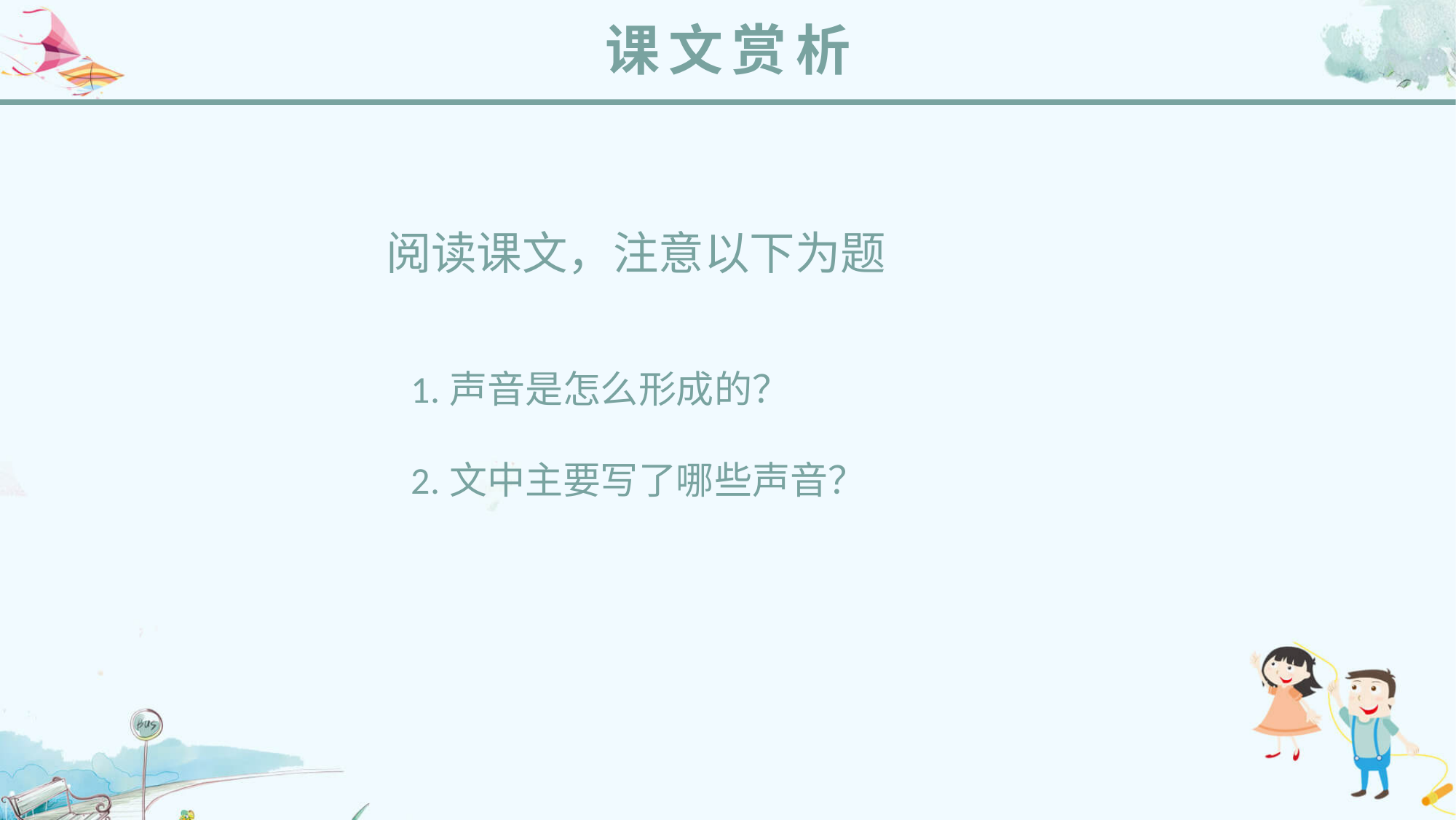

课文赏析

阅读课文，注意以下为题
1.声音是怎么形成的？

2.文中主要写了哪些声音？